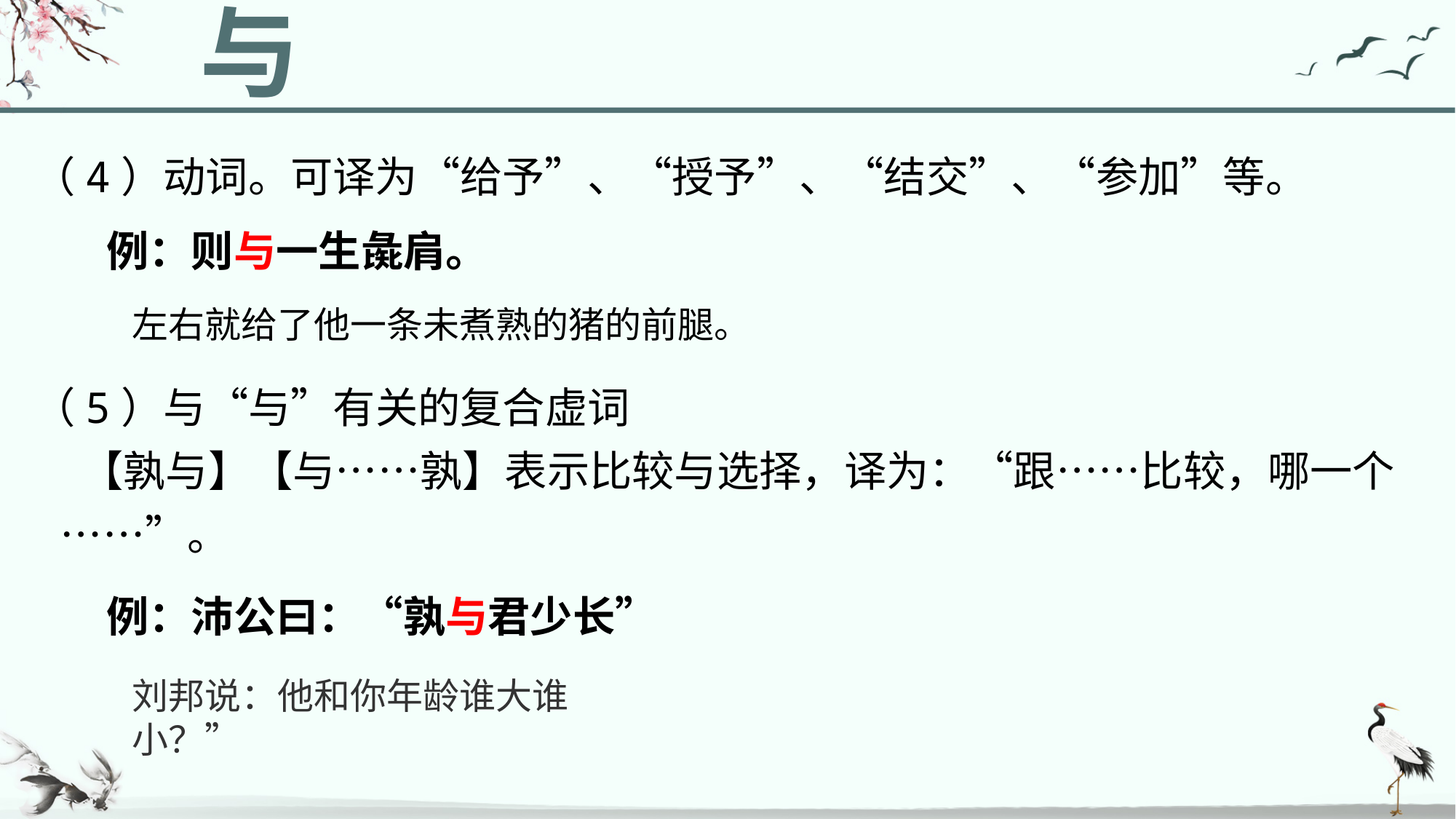

与

（4）动词。可译为“给予”、“授予”、“结交”、“参加”等。
例：则与一生彘肩。
左右就给了他一条未煮熟的猪的前腿。
（5）与“与”有关的复合虚词
    【孰与】【与……孰】表示比较与选择，译为：“跟……比较，哪一个……”。
例：沛公曰：“孰与君少长”
刘邦说：他和你年龄谁大谁小？”